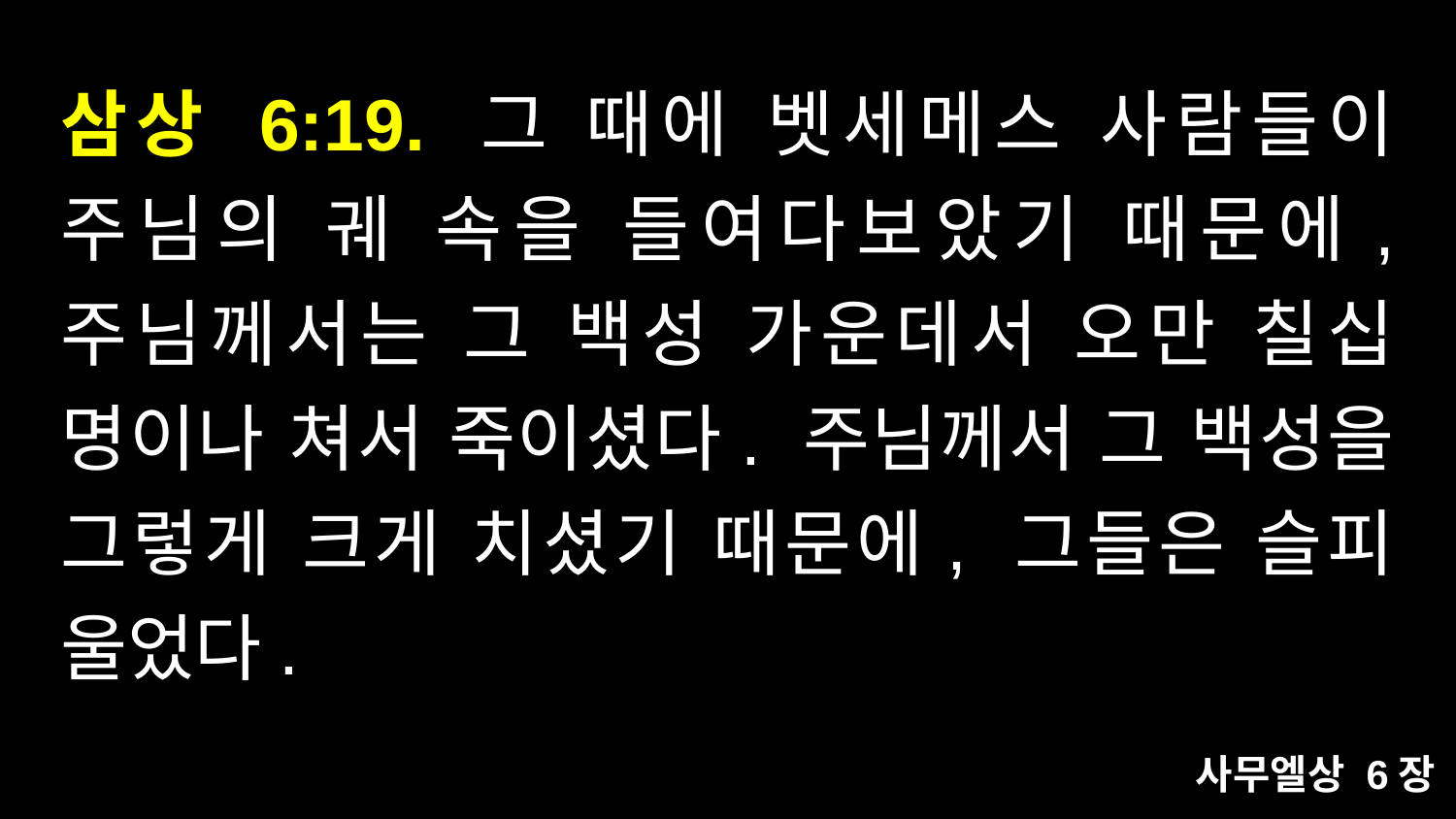

# 삼상 6:19. 그 때에 벳세메스 사람들이 주님의 궤 속을 들여다보았기 때문에, 주님께서는 그 백성 가운데서 오만 칠십 명이나 쳐서 죽이셨다. 주님께서 그 백성을 그렇게 크게 치셨기 때문에, 그들은 슬피 울었다.
사무엘상 6장